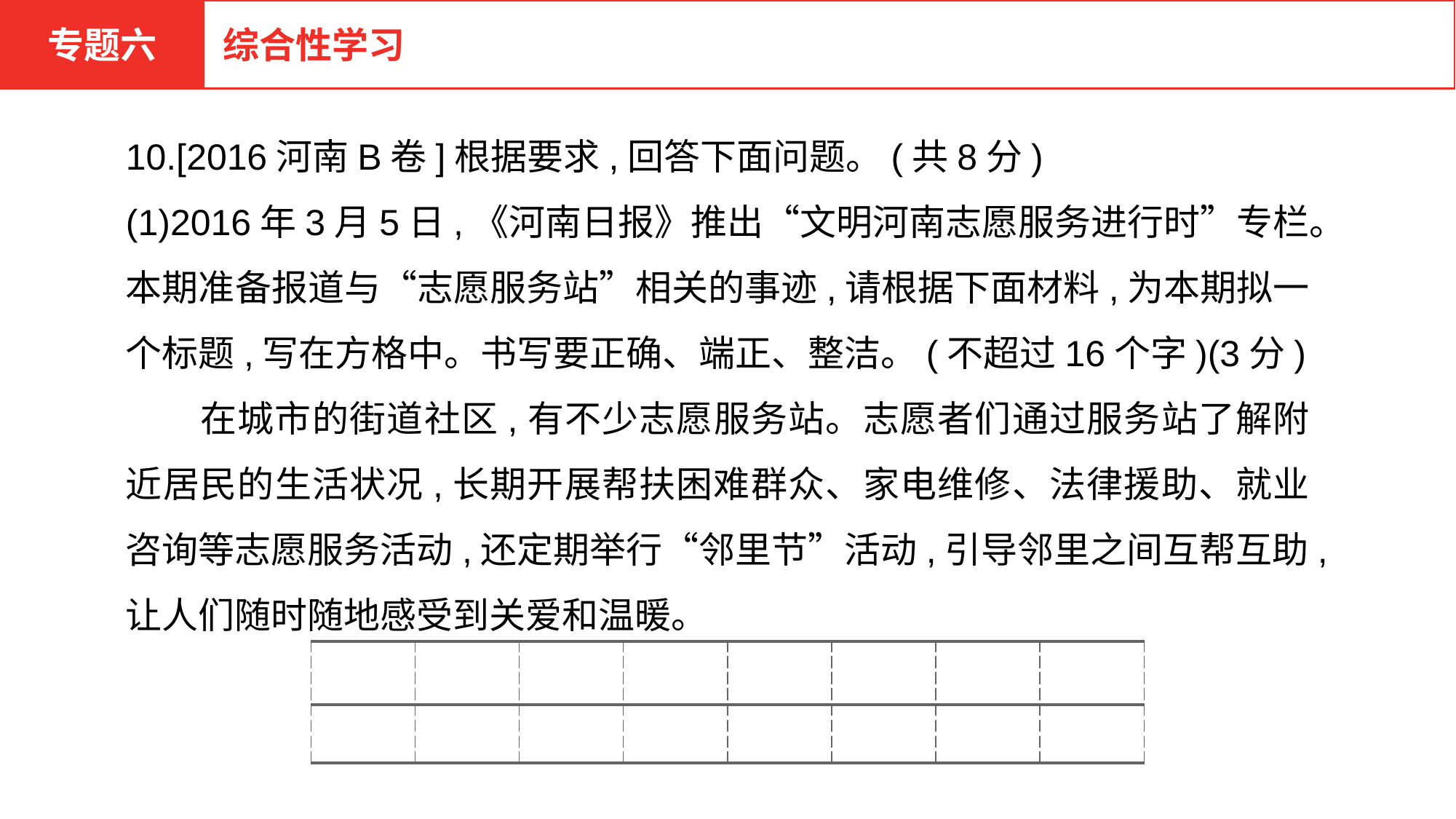

专题六
综合性学习
10.[2016河南B卷]根据要求,回答下面问题。(共8分)
(1)2016年3月5日,《河南日报》推出“文明河南志愿服务进行时”专栏。本期准备报道与“志愿服务站”相关的事迹,请根据下面材料,为本期拟一个标题,写在方格中。书写要正确、端正、整洁。(不超过16个字)(3分)
　　在城市的街道社区,有不少志愿服务站。志愿者们通过服务站了解附近居民的生活状况,长期开展帮扶困难群众、家电维修、法律援助、就业咨询等志愿服务活动,还定期举行“邻里节”活动,引导邻里之间互帮互助,让人们随时随地感受到关爱和温暖。

|  |  |  |  |  |  |  |  |
| --- | --- | --- | --- | --- | --- | --- | --- |
|  |  |  |  |  |  |  |  |